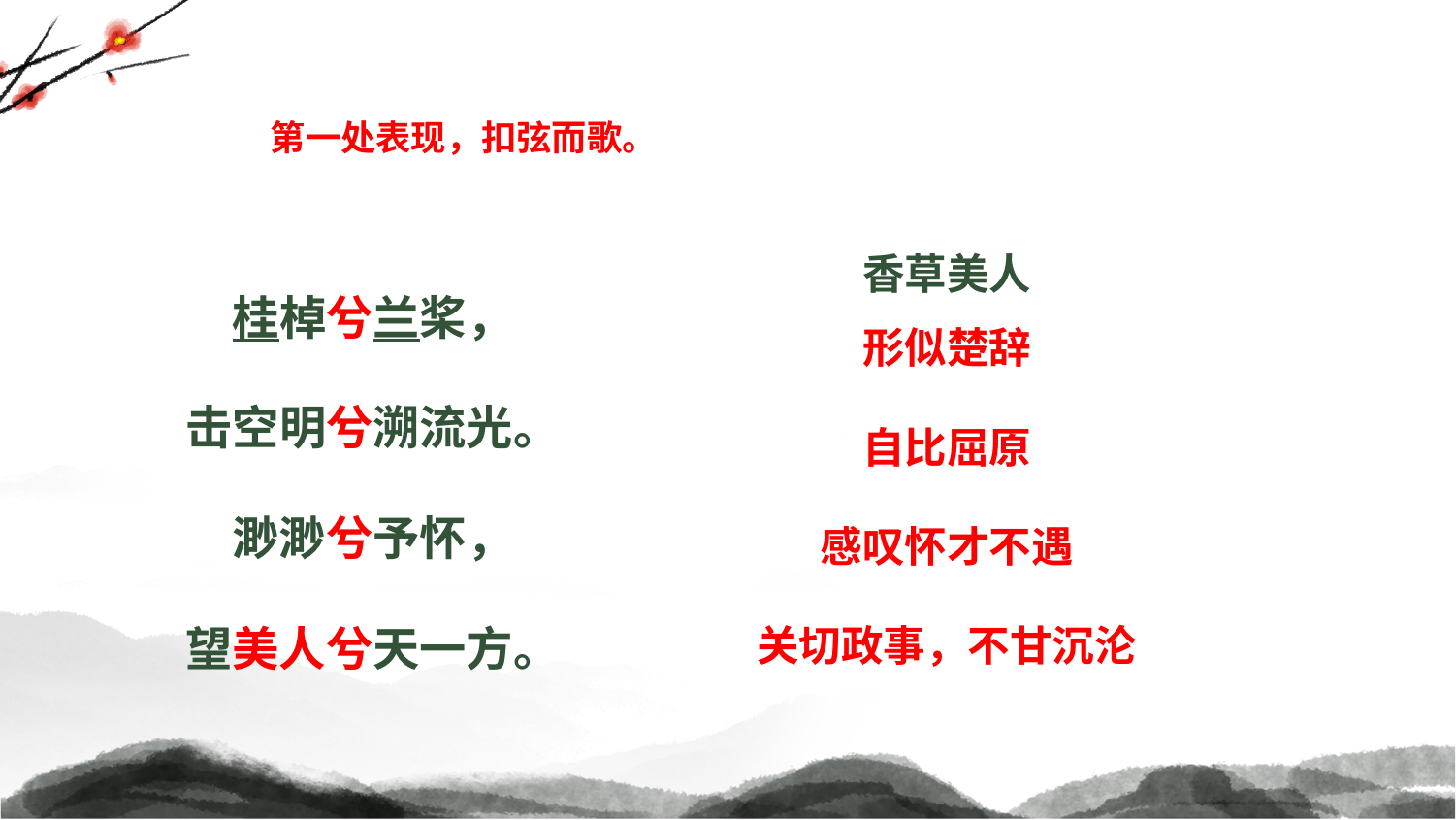

第一处表现，扣弦而歌。
香草美人
桂棹兮兰桨，
击空明兮溯流光。
渺渺兮予怀，
望美人兮天一方。
形似楚辞
自比屈原
感叹怀才不遇
关切政事，不甘沉沦